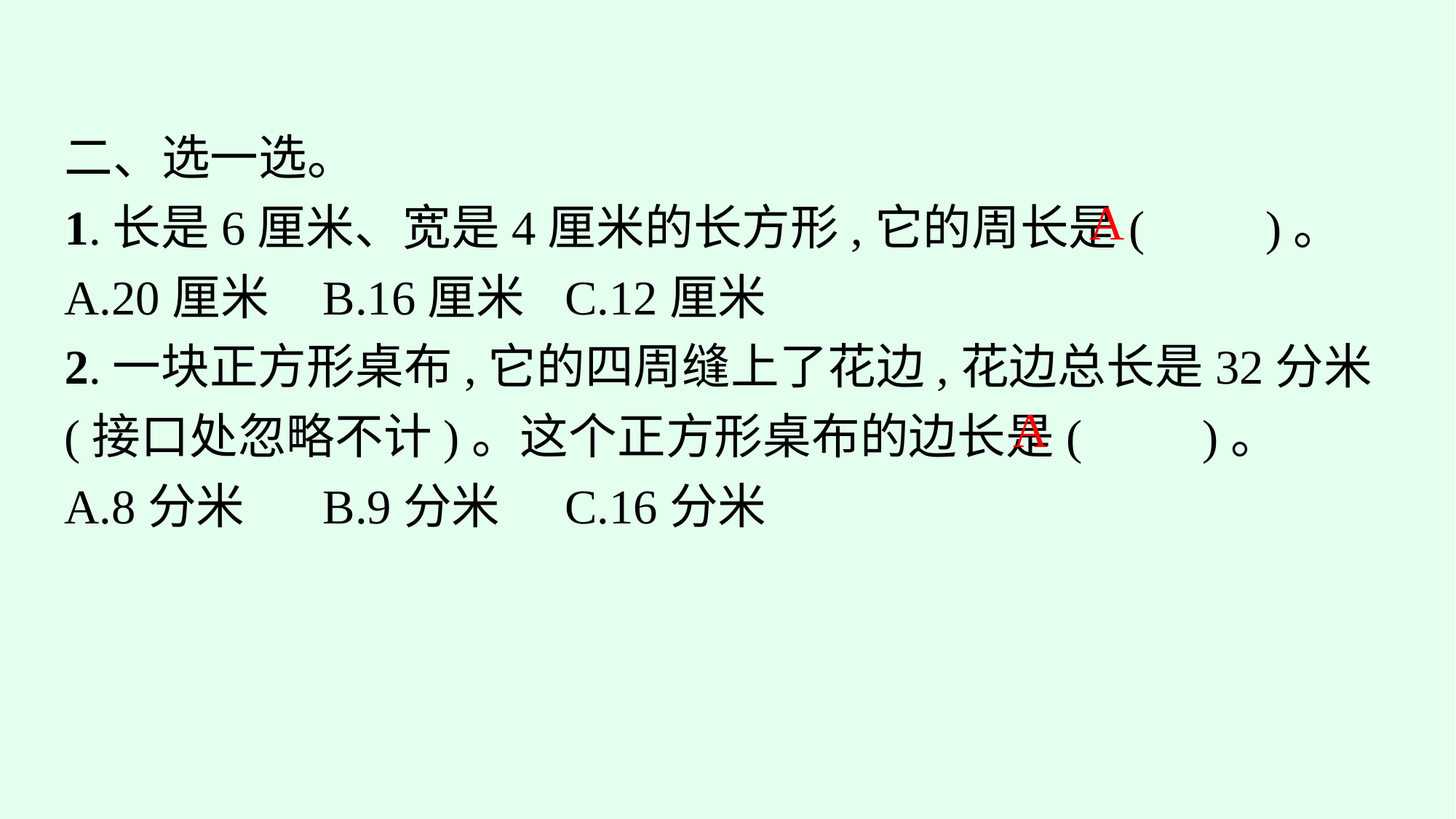

二、选一选。
1.长是6厘米、宽是4厘米的长方形,它的周长是(　　)。
A.20厘米	B.16厘米	C.12厘米
2.一块正方形桌布,它的四周缝上了花边,花边总长是32分米(接口处忽略不计)。这个正方形桌布的边长是(　　)。
A.8分米	B.9分米	C.16分米
A
A